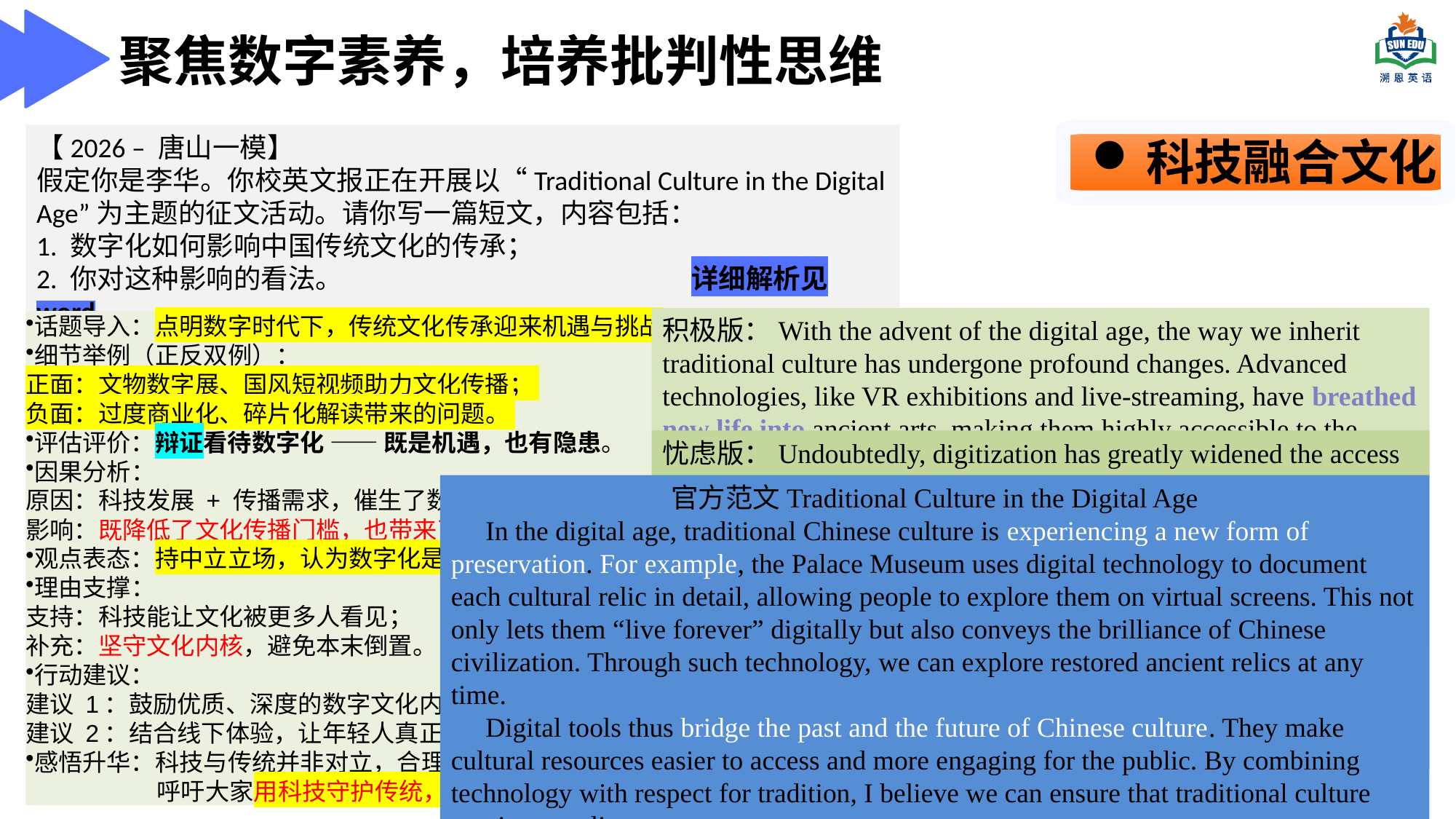

聚焦数字素养，培养批判性思维
【2026 – 唐山一模】
假定你是李华。你校英文报正在开展以“Traditional Culture in the Digital Age”为主题的征文活动。请你写一篇短文，内容包括：
1. 数字化如何影响中国传统文化的传承；
2. 你对这种影响的看法。				详细解析见word
科技融合文化

话题导入：点明数字时代下，传统文化传承迎来机遇与挑战。
细节举例（正反双例）：
正面：文物数字展、国风短视频助力文化传播；
负面：过度商业化、碎片化解读带来的问题。
评估评价：辩证看待数字化 —— 既是机遇，也有隐患。
因果分析：
原因：科技发展 + 传播需求，催生了数字化传承；
影响：既降低了文化传播门槛，也带来了浅层化风险。
观点表态：持中立立场，认为数字化是工具，关键在于如何使用。
理由支撑：
支持：科技能让文化被更多人看见；
补充：坚守文化内核，避免本末倒置。
行动建议：
建议 1：鼓励优质、深度的数字文化内容；
建议 2：结合线下体验，让年轻人真正理解文化精髓。
感悟升华：科技与传统并非对立，合理融合能让文化焕发新生。
	   呼吁大家用科技守护传统，让文化在数字时代生生不息。
积极版：With the advent of the digital age, the way we inherit traditional culture has undergone profound changes. Advanced technologies, like VR exhibitions and live-streaming, have breathed new life into ancient arts, making them highly accessible to the public.

In my view, digitization acts as a powerful catalyst for cultural preservation. By embracing these digital tools, we not only protect our rich heritage but also share it globally. Let's ride the digital wave to keep our traditions alive and thriving.
忧虑版：Undoubtedly, digitization has greatly widened the access to traditional culture. Through short video applications, ancient customs can easily capture public attention and break geographical barriers. However, I believe this trend is a double-edged sword.

While enjoying the digital dissemination, we must be cautious of cultural fragmentation. We shouldn't let profound traditions lose their authentic essence for the sake of internet entertainment. Therefore, we must strike a balance, utilizing technology as a medium while preserving our cultural core.
官方范文Traditional Culture in the Digital Age
     In the digital age, traditional Chinese culture is experiencing a new form of preservation. For example, the Palace Museum uses digital technology to document each cultural relic in detail, allowing people to explore them on virtual screens. This not only lets them “live forever” digitally but also conveys the brilliance of Chinese civilization. Through such technology, we can explore restored ancient relics at any time.
     Digital tools thus bridge the past and the future of Chinese culture. They make cultural resources easier to access and more engaging for the public. By combining technology with respect for tradition, I believe we can ensure that traditional culture continues to live.